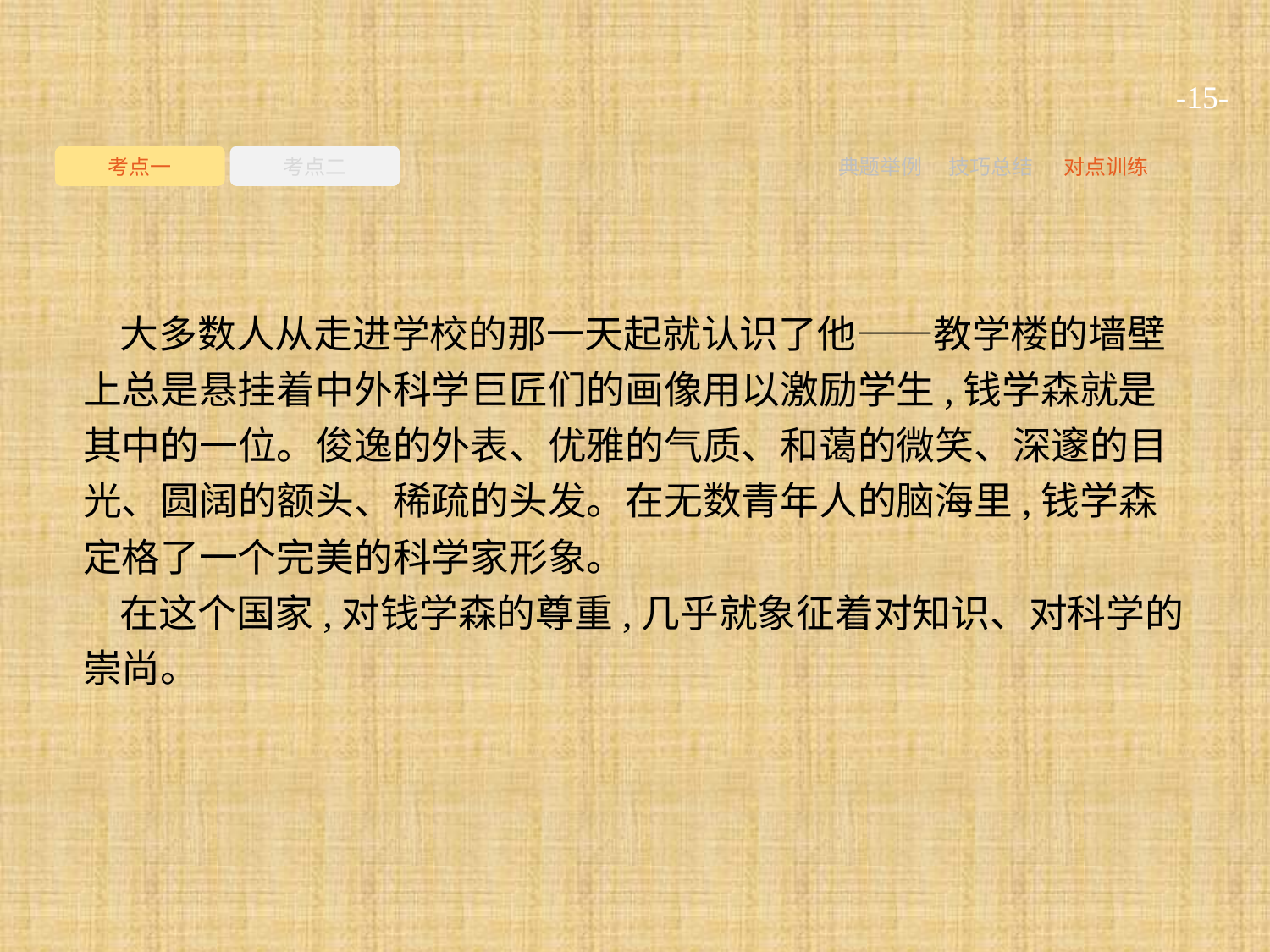

-15-
考点一
考点二
典题举例
技巧总结
对点训练
大多数人从走进学校的那一天起就认识了他——教学楼的墙壁上总是悬挂着中外科学巨匠们的画像用以激励学生,钱学森就是其中的一位。俊逸的外表、优雅的气质、和蔼的微笑、深邃的目光、圆阔的额头、稀疏的头发。在无数青年人的脑海里,钱学森定格了一个完美的科学家形象。
在这个国家,对钱学森的尊重,几乎就象征着对知识、对科学的崇尚。